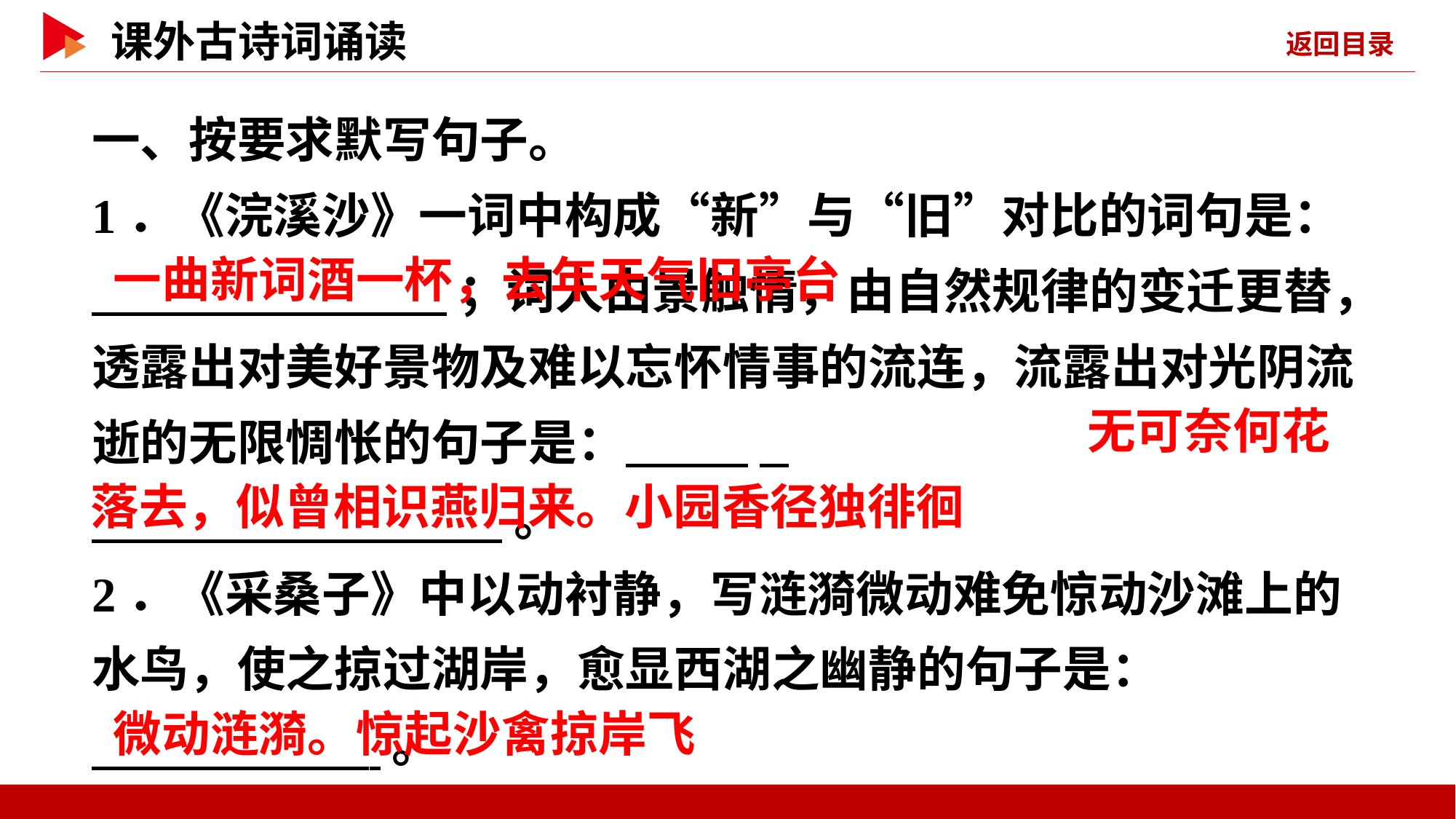

一、按要求默写句子。
1．《浣溪沙》一词中构成“新”与“旧”对比的词句是：
                                ；词人由景触情，由自然规律的变迁更替，透露出对美好景物及难以忘怀情事的流连，流露出对光阴流逝的无限惆怅的句子是：           _
                                     。
2．《采桑子》中以动衬静，写涟漪微动难免惊动沙滩上的水鸟，使之掠过湖岸，愈显西湖之幽静的句子是：
                          。
 一曲新词酒一杯，去年天气旧亭台
 无可奈何花
落去，似曾相识燕归来。小园香径独徘徊
 微动涟漪。惊起沙禽掠岸飞